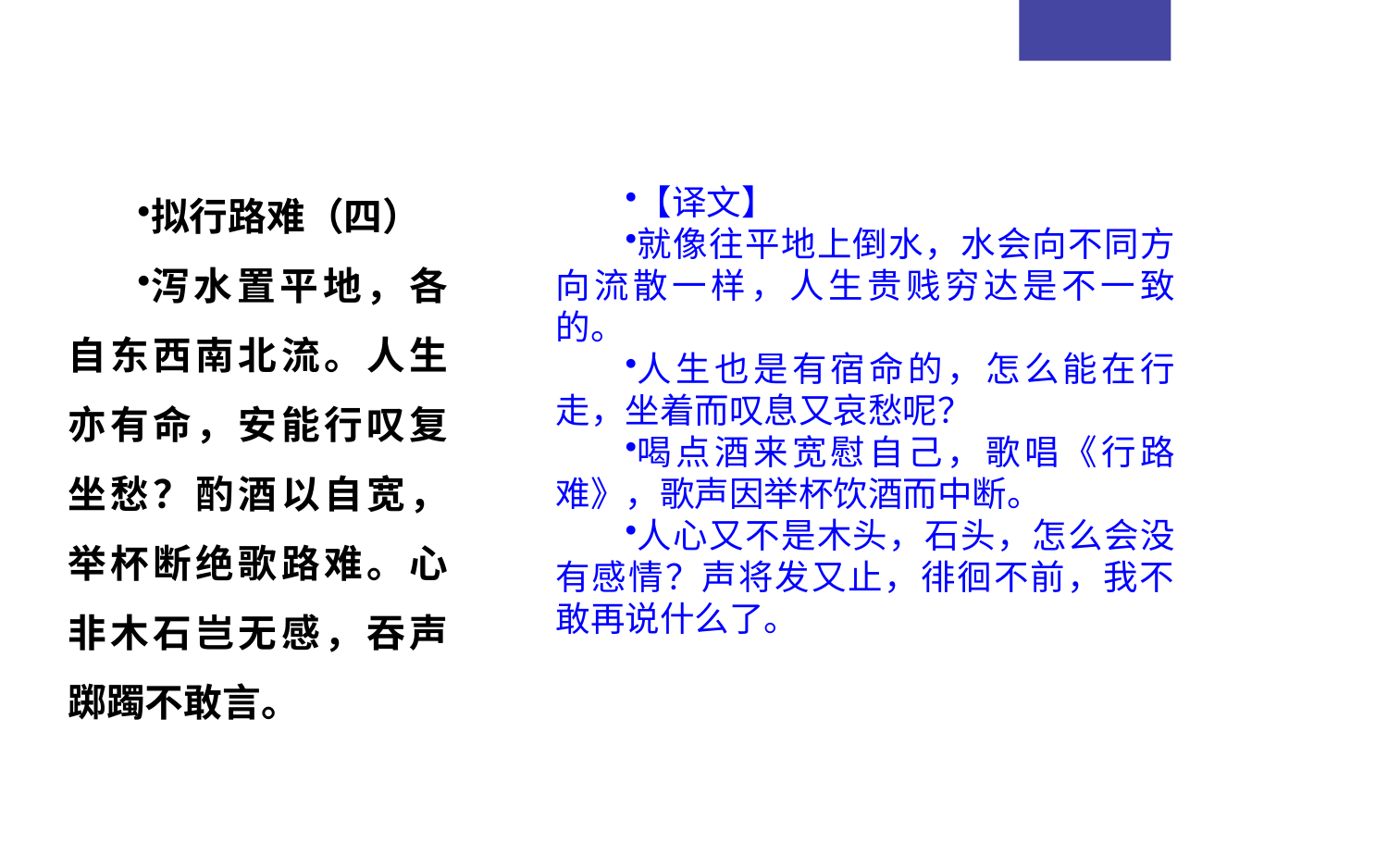

拟行路难（四）
泻水置平地，各自东西南北流。人生亦有命，安能行叹复坐愁？酌酒以自宽，举杯断绝歌路难。心非木石岂无感，吞声踯躅不敢言。

【译文】
就像往平地上倒水，水会向不同方向流散一样，人生贵贱穷达是不一致的。
人生也是有宿命的，怎么能在行走，坐着而叹息又哀愁呢？
喝点酒来宽慰自己，歌唱《行路难》，歌声因举杯饮酒而中断。
人心又不是木头，石头，怎么会没有感情？声将发又止，徘徊不前，我不敢再说什么了。